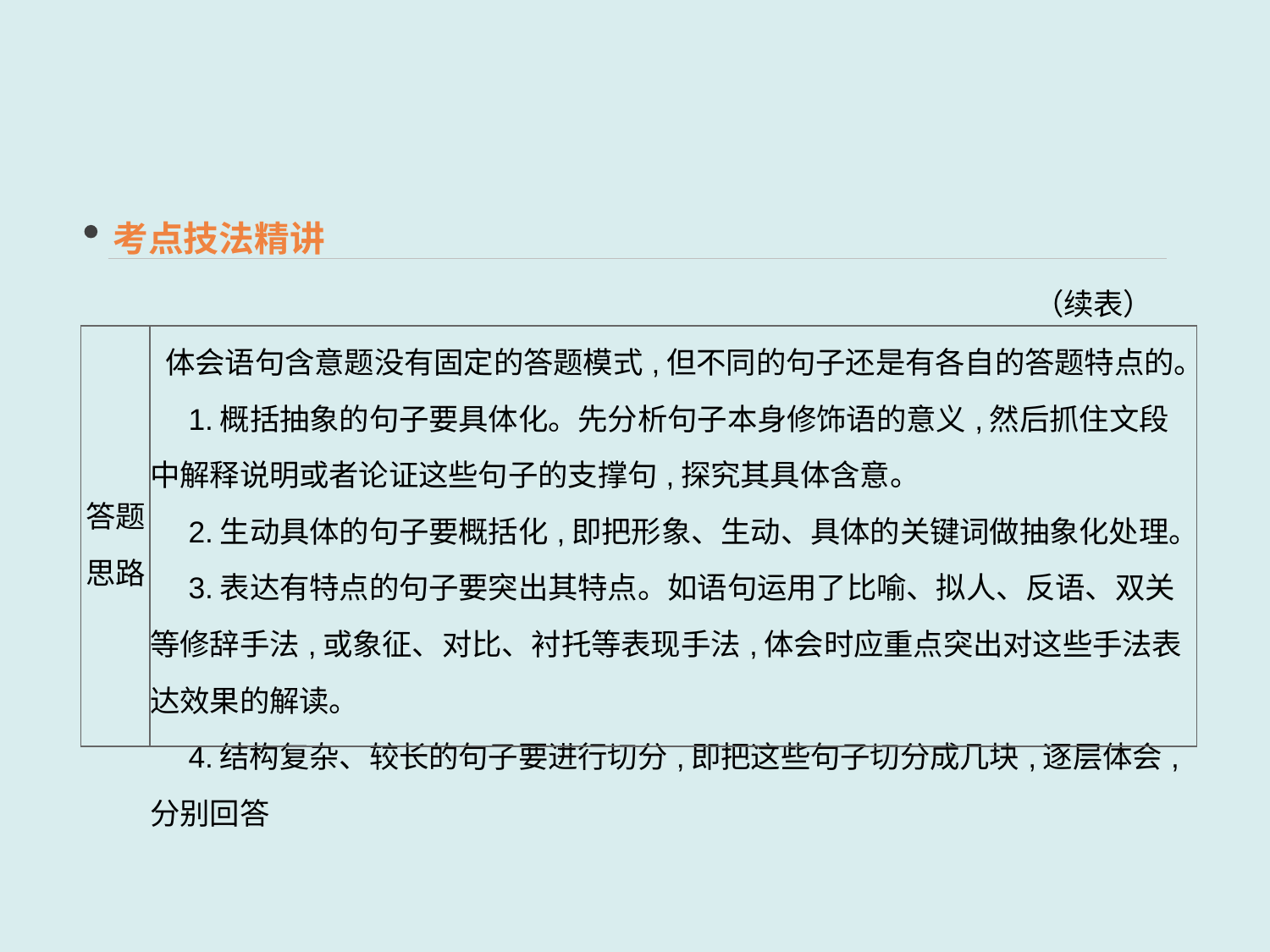

考点技法精讲

（续表）
| 答题 思路 | 体会语句含意题没有固定的答题模式,但不同的句子还是有各自的答题特点的。 　1.概括抽象的句子要具体化。先分析句子本身修饰语的意义,然后抓住文段中解释说明或者论证这些句子的支撑句,探究其具体含意。 　2.生动具体的句子要概括化,即把形象、生动、具体的关键词做抽象化处理。 　3.表达有特点的句子要突出其特点。如语句运用了比喻、拟人、反语、双关等修辞手法,或象征、对比、衬托等表现手法,体会时应重点突出对这些手法表达效果的解读。 　4.结构复杂、较长的句子要进行切分,即把这些句子切分成几块,逐层体会,分别回答 |
| --- | --- |